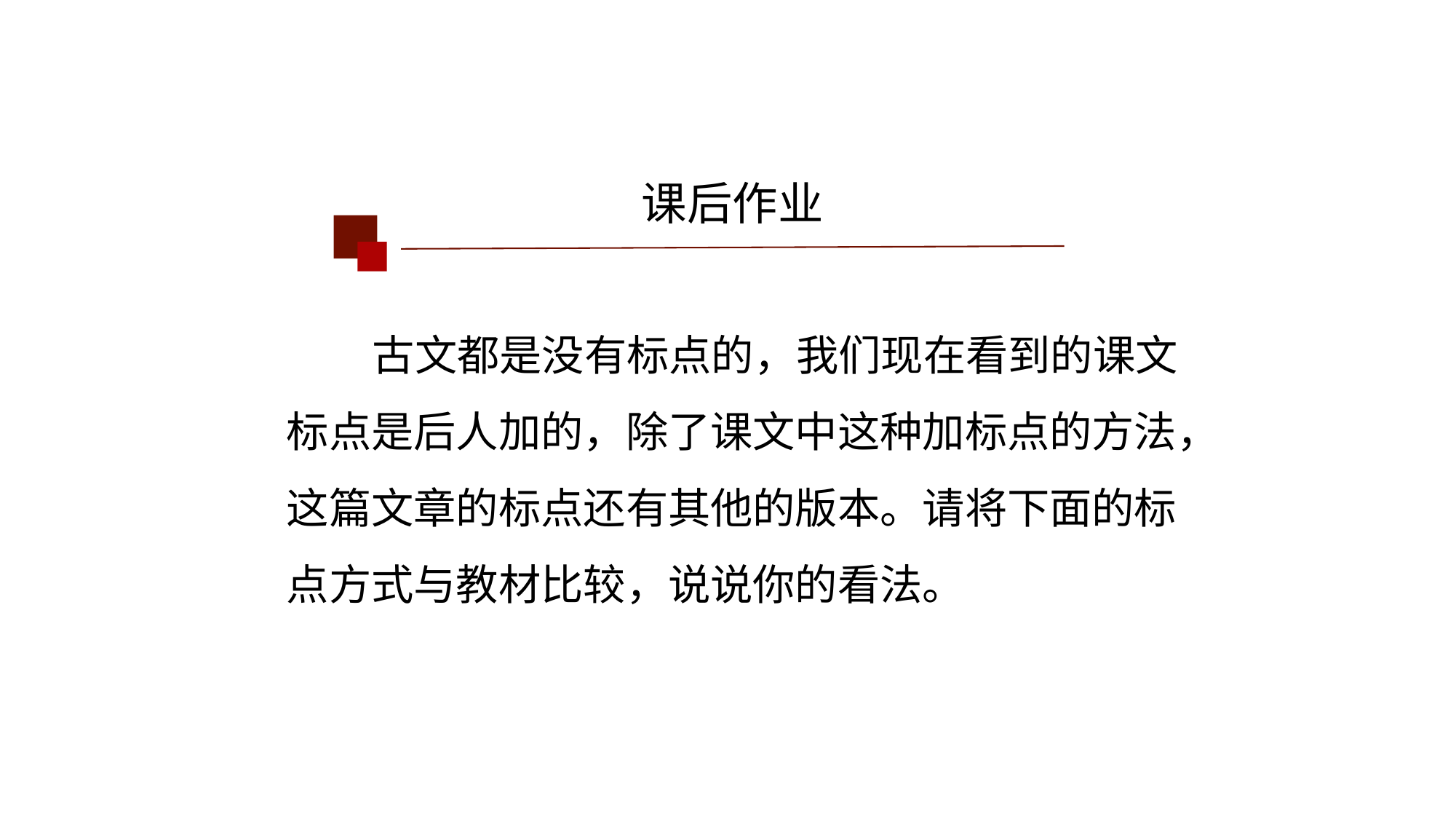

课后作业

        古文都是没有标点的，我们现在看到的课文标点是后人加的，除了课文中这种加标点的方法，这篇文章的标点还有其他的版本。请将下面的标点方式与教材比较，说说你的看法。